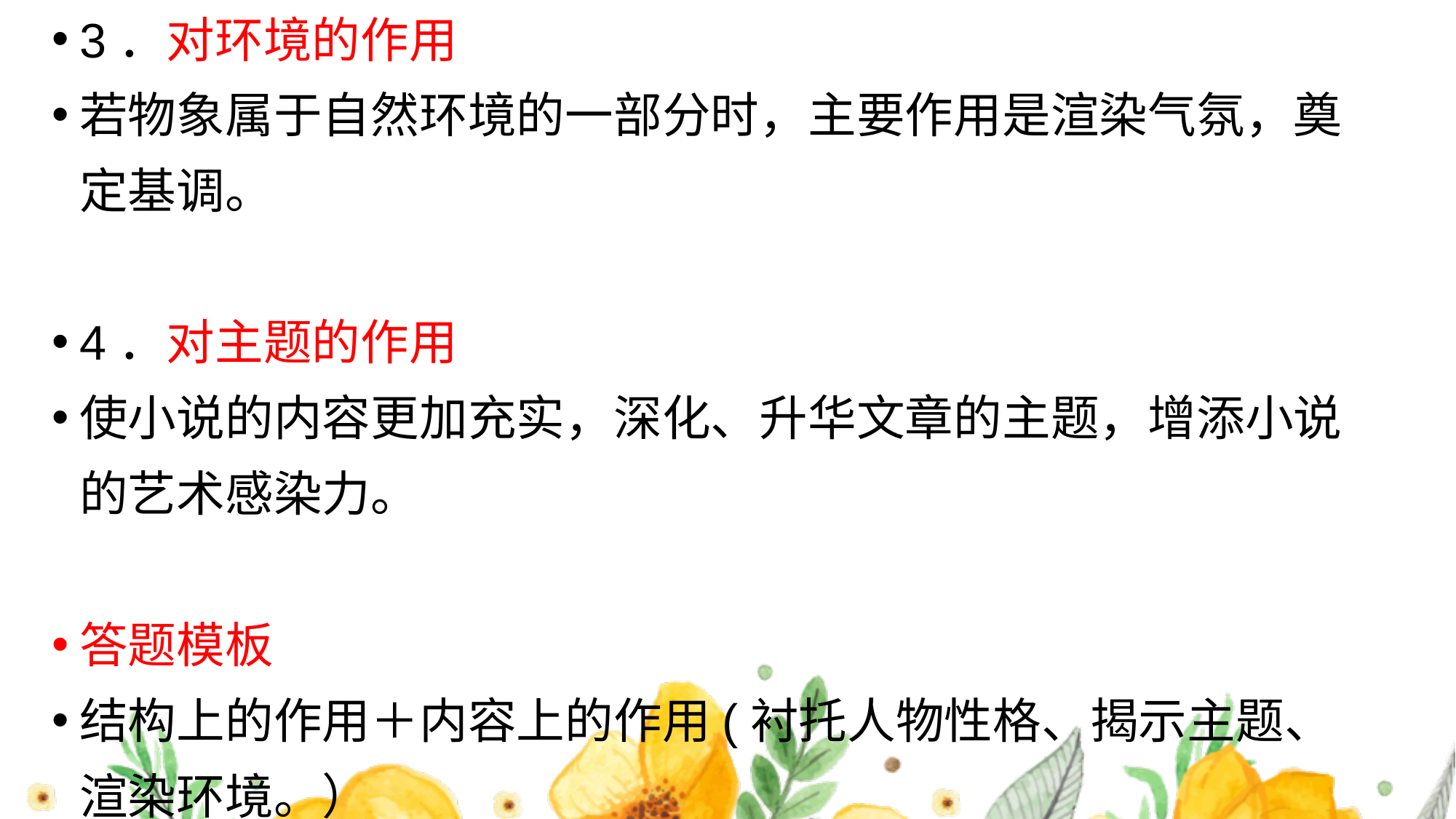

3．对环境的作用
若物象属于自然环境的一部分时，主要作用是渲染气氛，奠定基调。

4．对主题的作用
使小说的内容更加充实，深化、升华文章的主题，增添小说的艺术感染力。

答题模板
结构上的作用＋内容上的作用(衬托人物性格、揭示主题、渲染环境。）

#